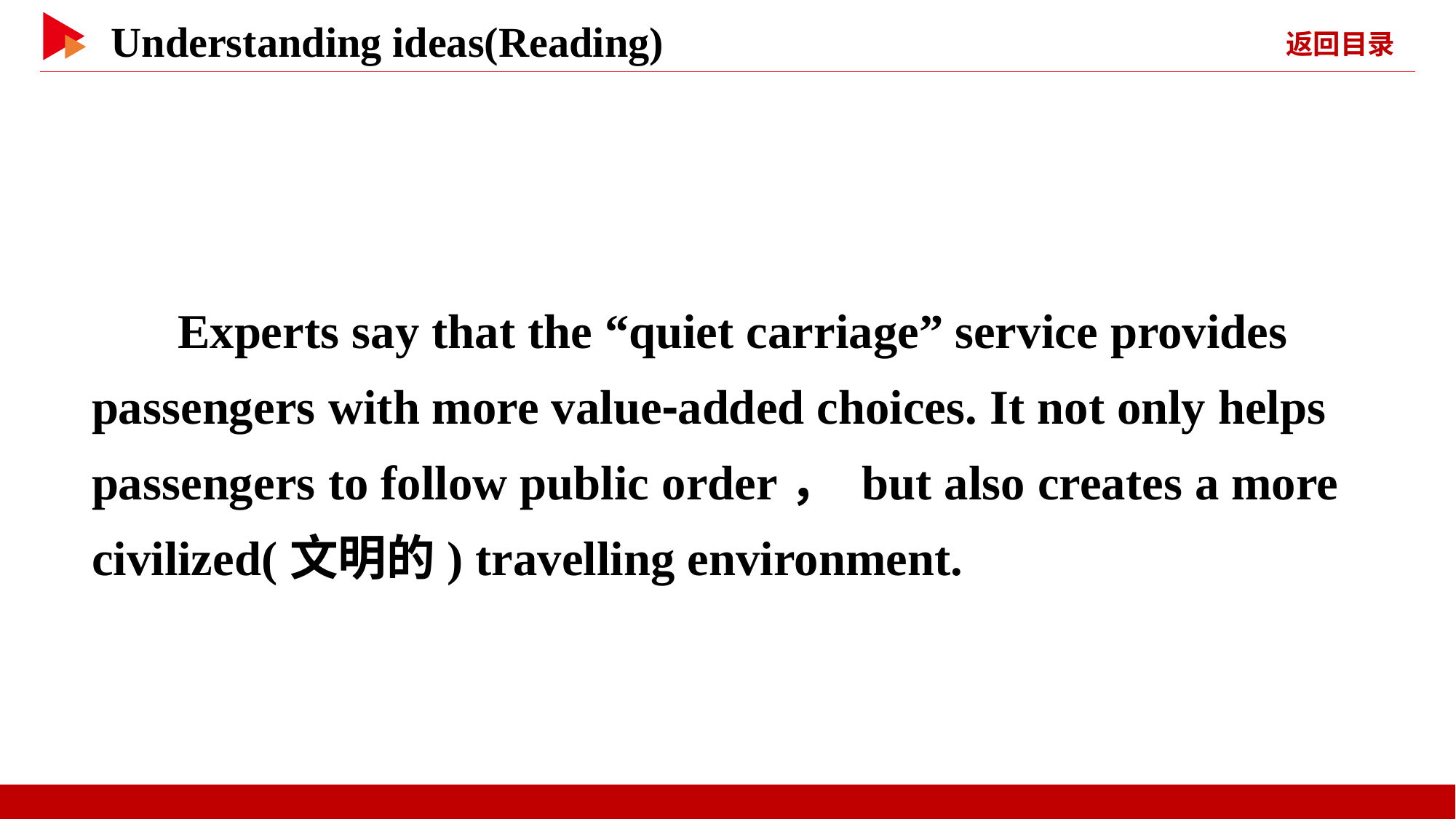

Experts say that the “quiet carriage” service provides passengers with more value⁃added choices. It not only helps passengers to follow public order， but also creates a more civilized(文明的) travelling environment.